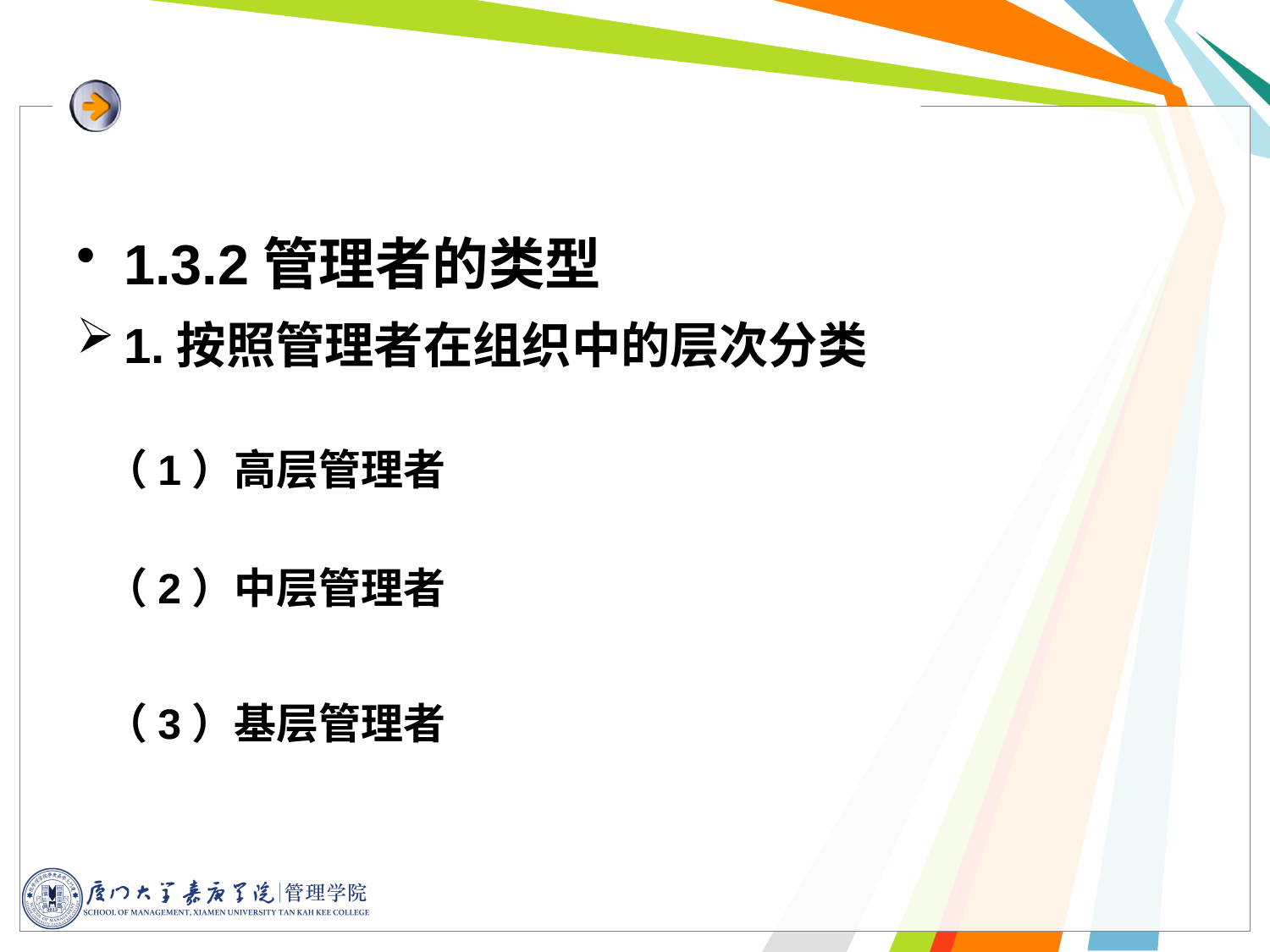

1.3.2管理者的类型
1.按照管理者在组织中的层次分类

  （1）高层管理者

  （2）中层管理者

  （3）基层管理者